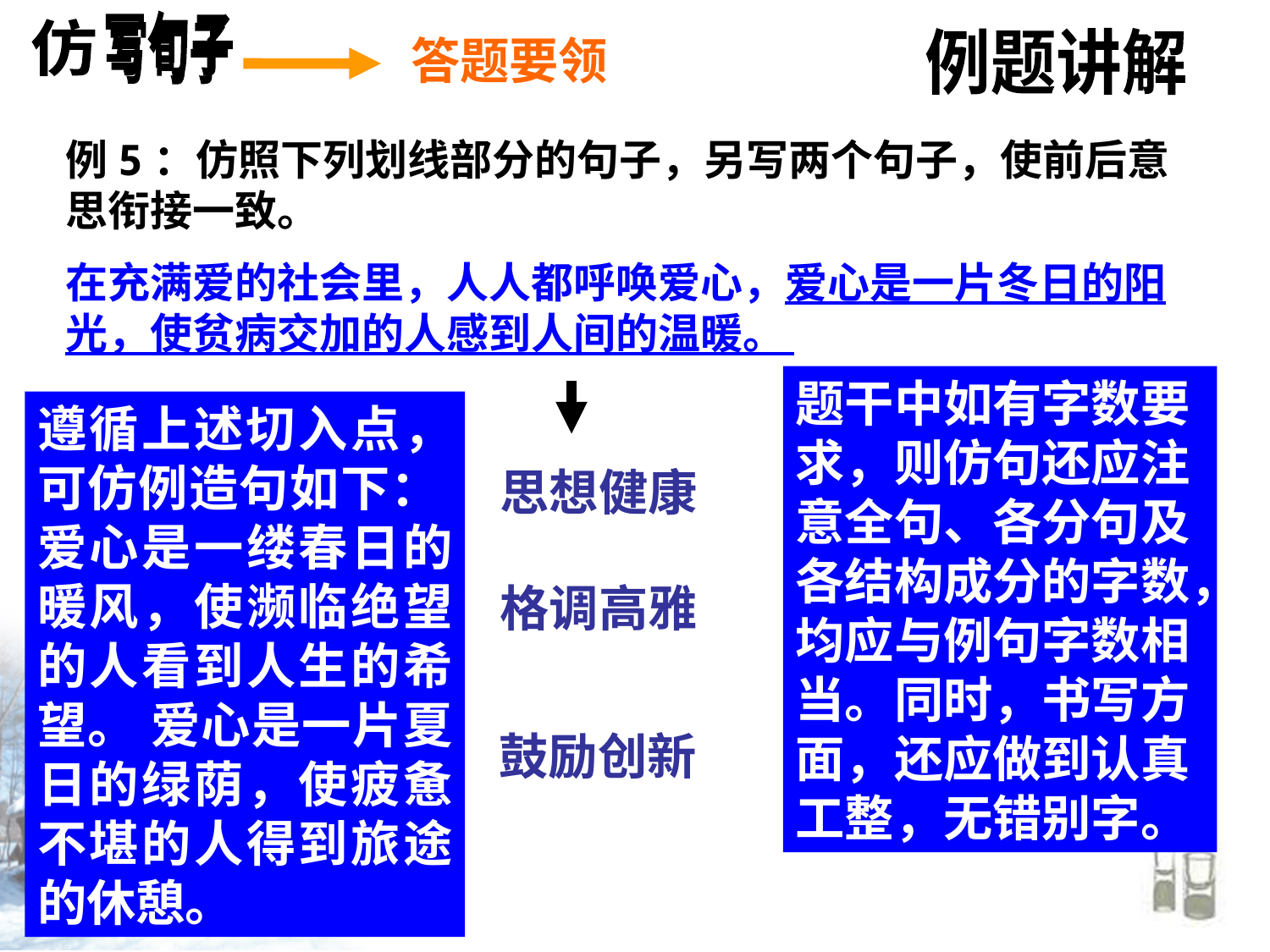

答题要领

例题讲解
例5：仿照下列划线部分的句子，另写两个句子，使前后意思衔接一致。
在充满爱的社会里，人人都呼唤爱心，爱心是一片冬日的阳光，使贫病交加的人感到人间的温暖。
题干中如有字数要求，则仿句还应注意全句、各分句及各结构成分的字数，均应与例句字数相当。同时，书写方面，还应做到认真工整，无错别字。

遵循上述切入点，可仿例造句如下： 爱心是一缕春日的暖风，使濒临绝望的人看到人生的希望。 爱心是一片夏日的绿荫，使疲惫不堪的人得到旅途的休憩。
思想健康
格调高雅
鼓励创新